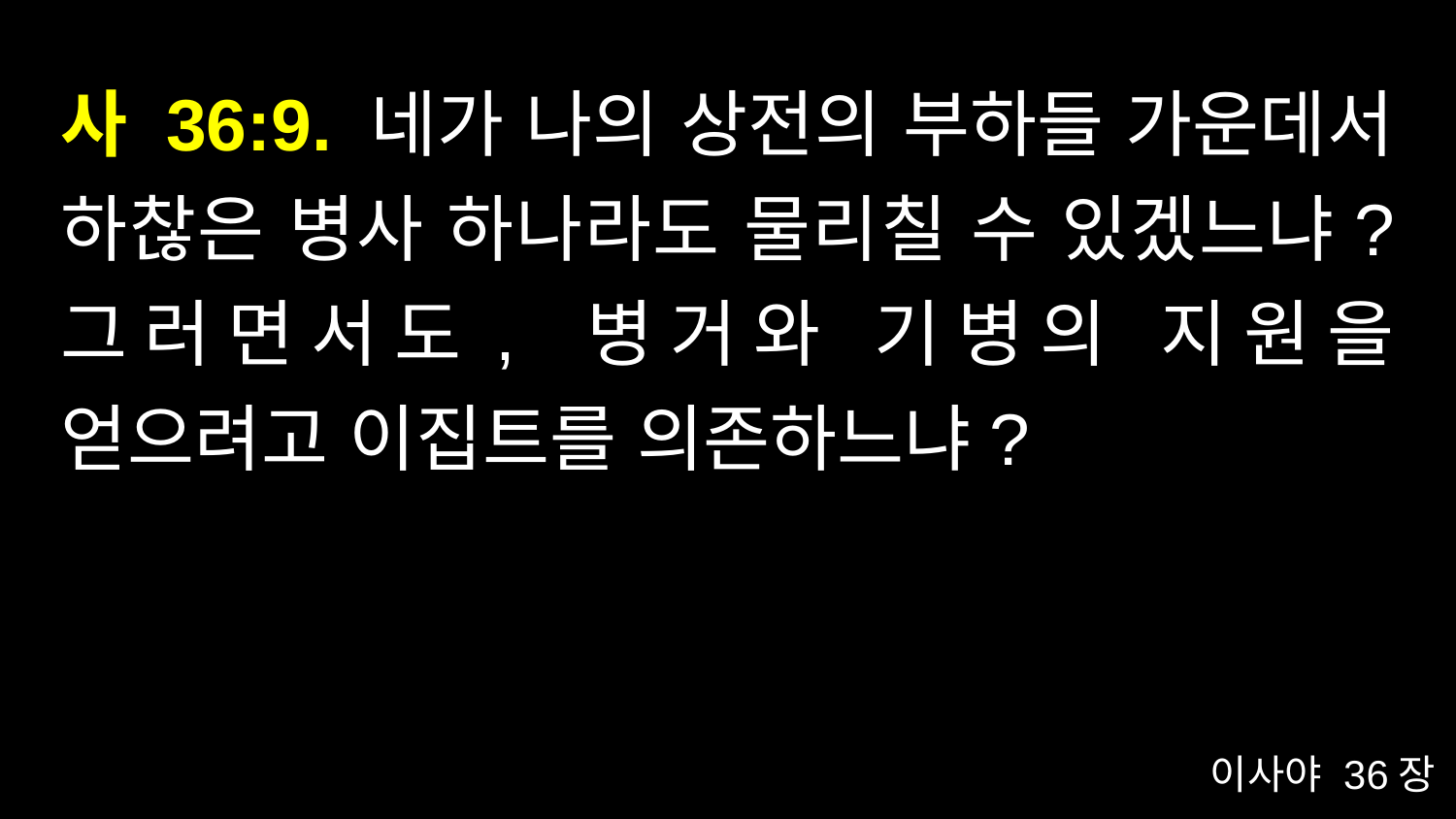

# 사 36:9. 네가 나의 상전의 부하들 가운데서 하찮은 병사 하나라도 물리칠 수 있겠느냐? 그러면서도, 병거와 기병의 지원을 얻으려고 이집트를 의존하느냐?
이사야 36장